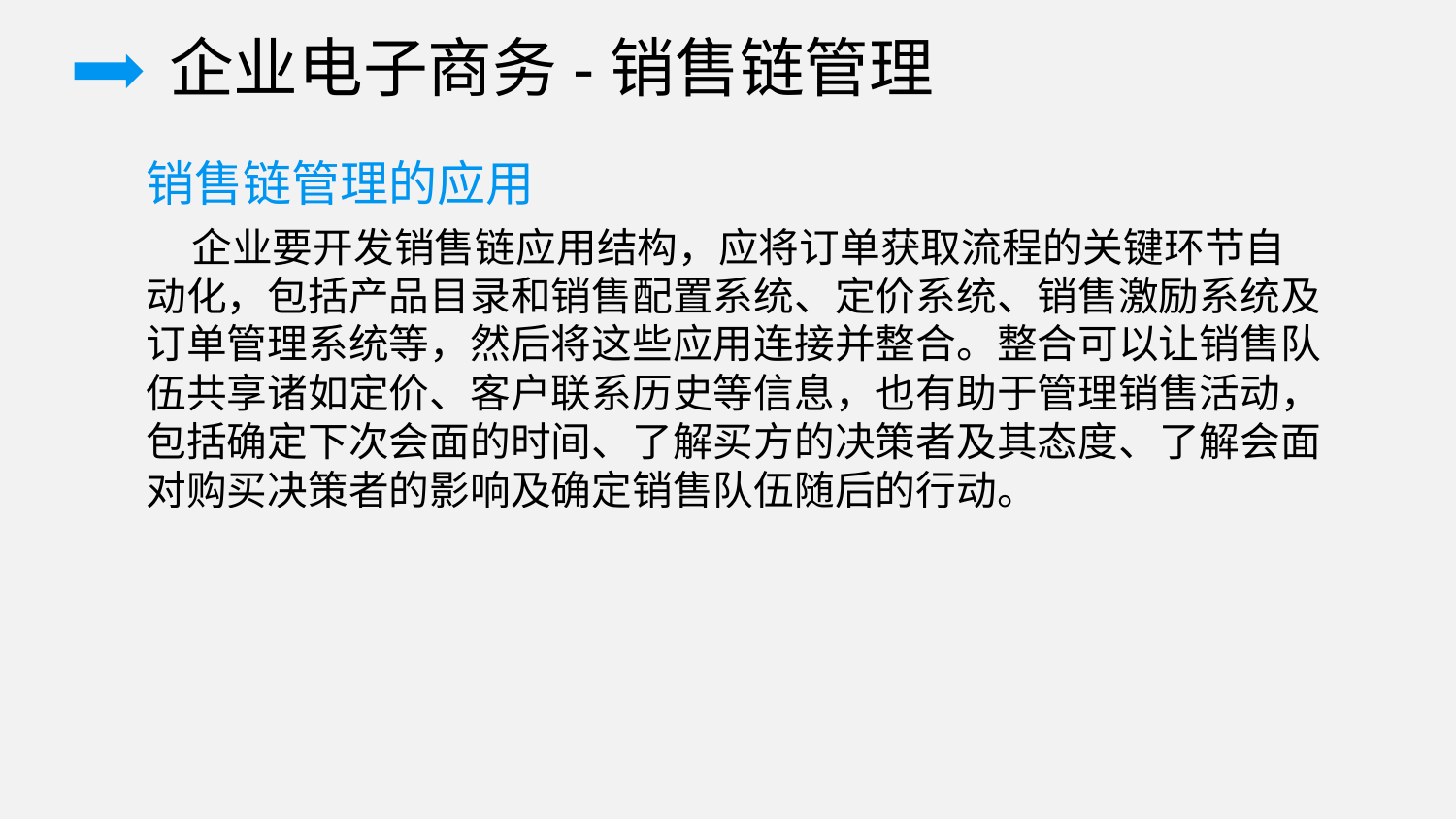

企业电子商务-销售链管理
销售链管理的应用

    企业要开发销售链应用结构，应将订单获取流程的关键环节自动化，包括产品目录和销售配置系统、定价系统、销售激励系统及订单管理系统等，然后将这些应用连接并整合。整合可以让销售队伍共享诸如定价、客户联系历史等信息，也有助于管理销售活动，包括确定下次会面的时间、了解买方的决策者及其态度、了解会面对购买决策者的影响及确定销售队伍随后的行动。